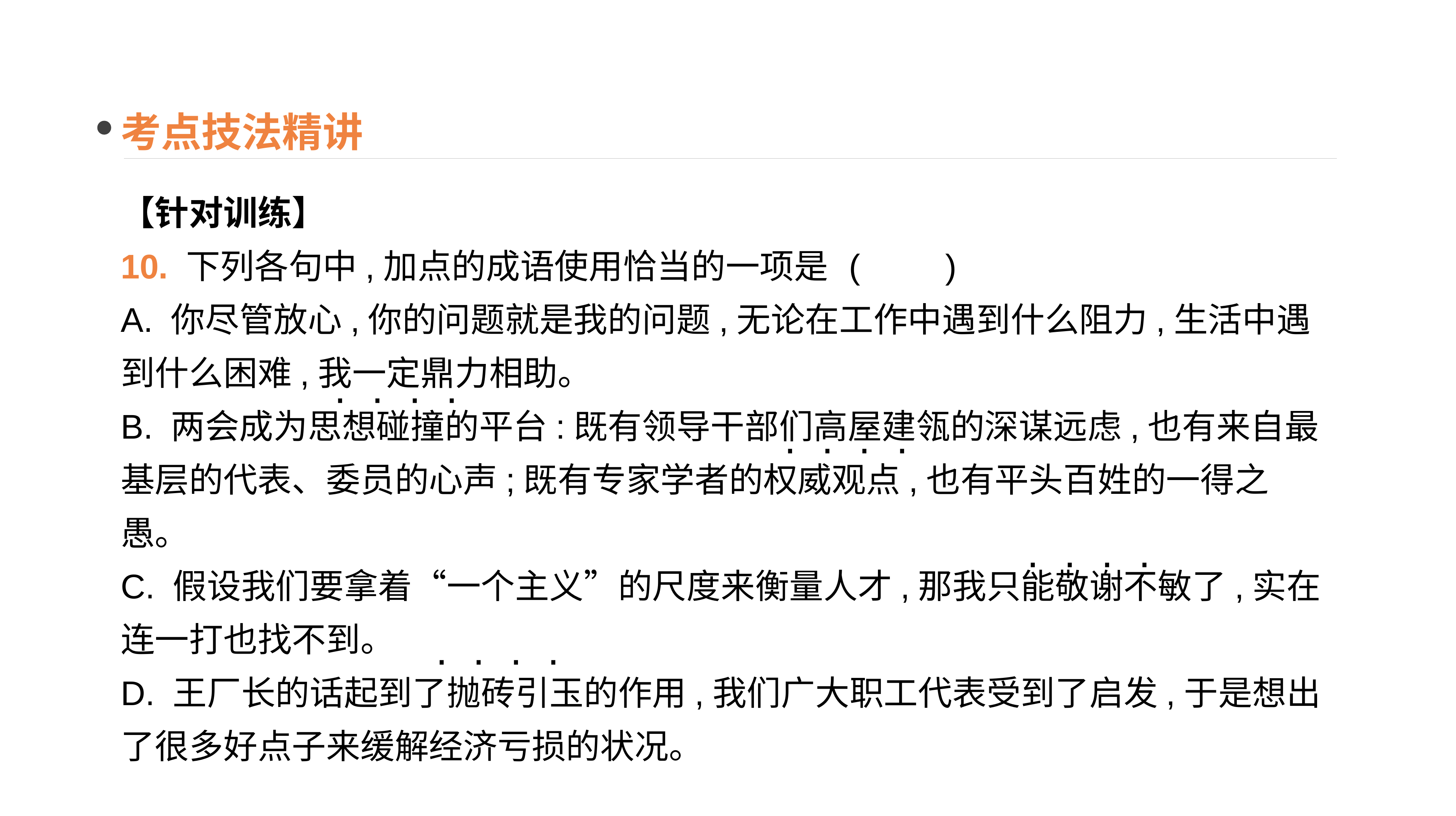

考点技法精讲

【针对训练】
10. 下列各句中,加点的成语使用恰当的一项是	(　　)
A. 你尽管放心,你的问题就是我的问题,无论在工作中遇到什么阻力,生活中遇到什么困难,我一定鼎力相助。
B. 两会成为思想碰撞的平台:既有领导干部们高屋建瓴的深谋远虑,也有来自最基层的代表、委员的心声;既有专家学者的权威观点,也有平头百姓的一得之愚。
C. 假设我们要拿着“一个主义”的尺度来衡量人才,那我只能敬谢不敏了,实在连一打也找不到。
D. 王厂长的话起到了抛砖引玉的作用,我们广大职工代表受到了启发,于是想出了很多好点子来缓解经济亏损的状况。
·  ·  ·  ·
·  ·  ·  ·
·  ·  ·  ·
·  ·  ·  ·